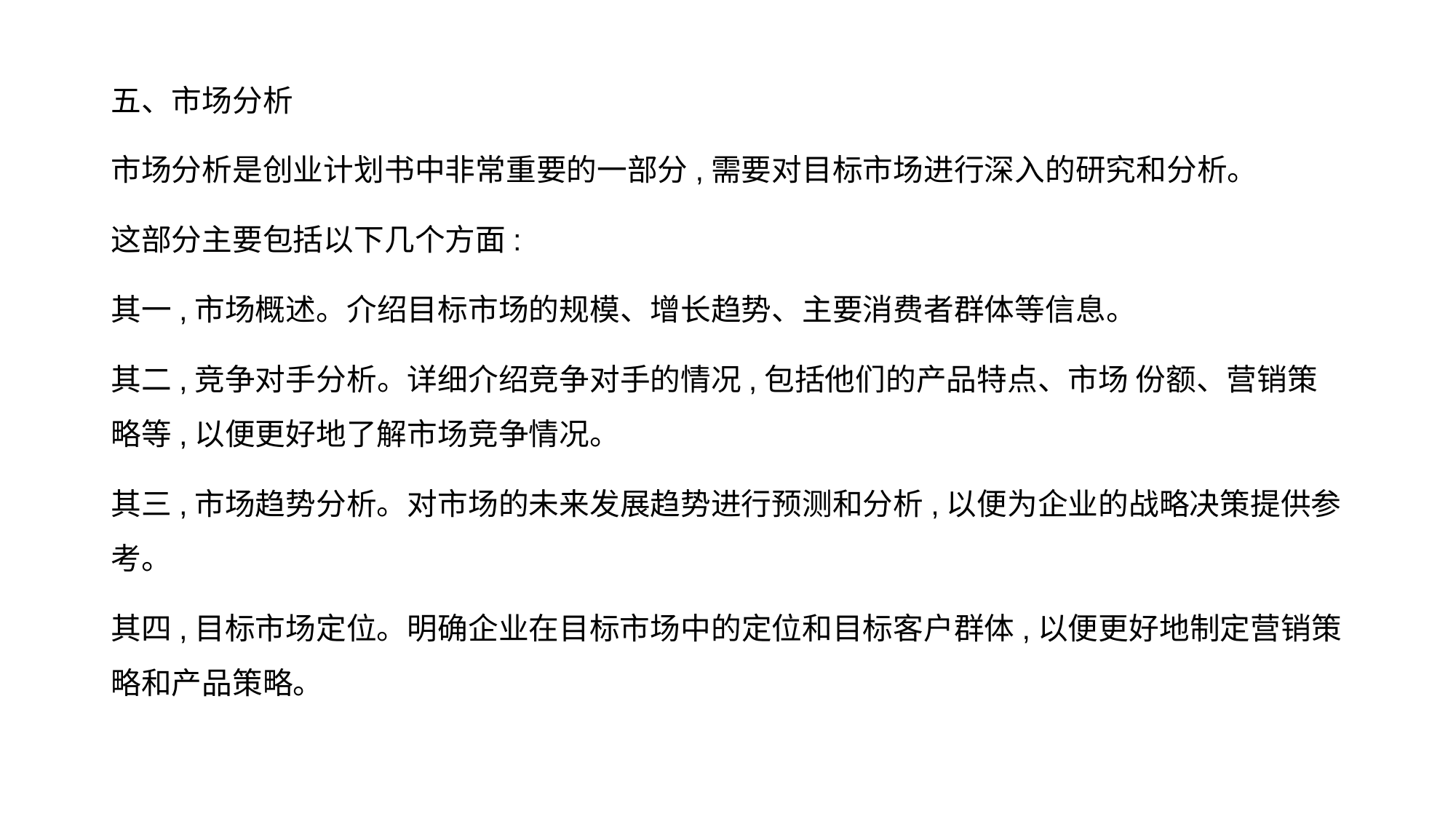

五、市场分析
市场分析是创业计划书中非常重要的一部分,需要对目标市场进行深入的研究和分析。
这部分主要包括以下几个方面:
其一,市场概述。介绍目标市场的规模、增长趋势、主要消费者群体等信息。
其二,竞争对手分析。详细介绍竞争对手的情况,包括他们的产品特点、市场 份额、营销策略等,以便更好地了解市场竞争情况。
其三,市场趋势分析。对市场的未来发展趋势进行预测和分析,以便为企业的战略决策提供参考。
其四,目标市场定位。明确企业在目标市场中的定位和目标客户群体,以便更好地制定营销策略和产品策略。